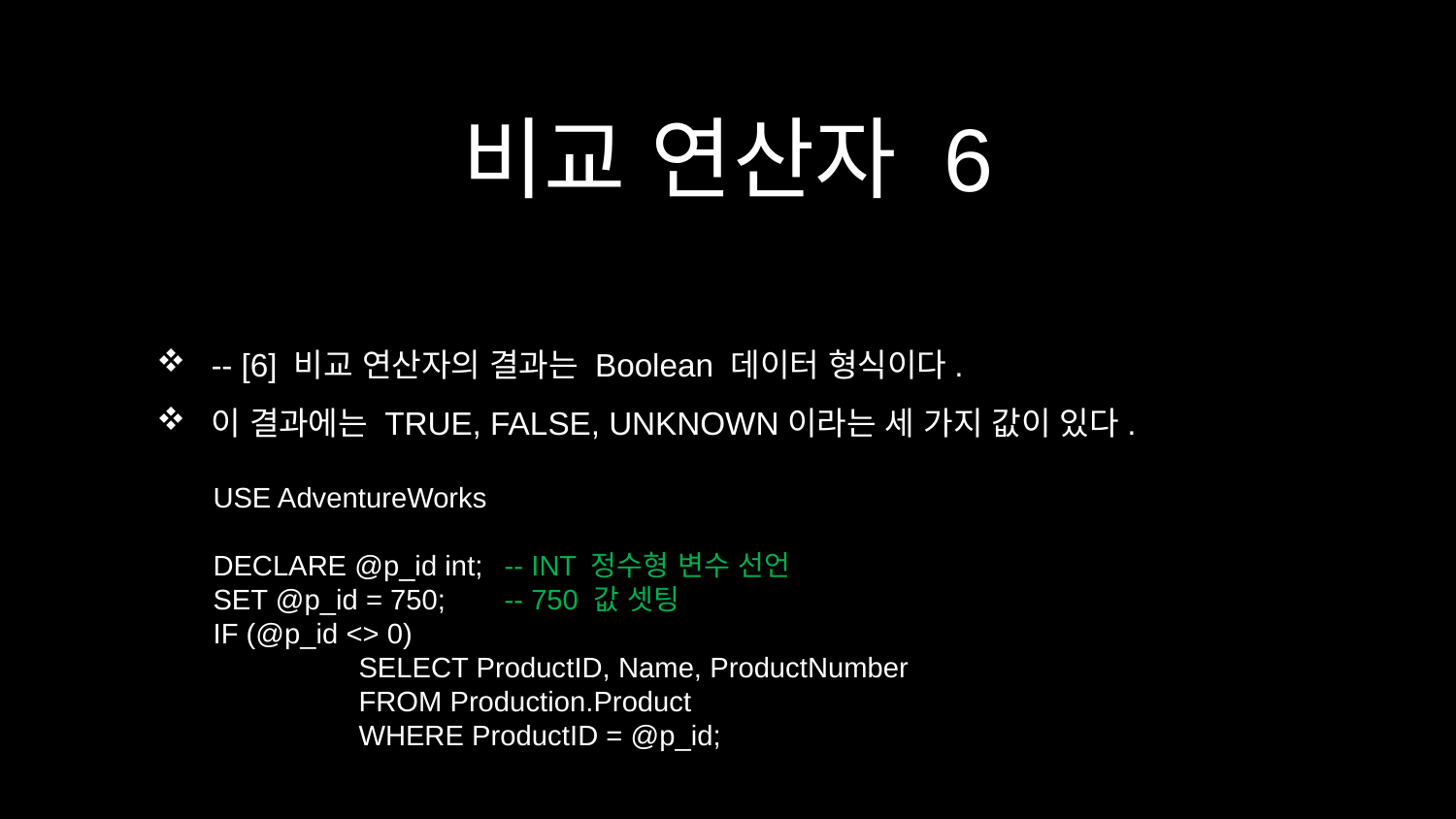

# 비교 연산자 6
-- [6] 비교 연산자의 결과는 Boolean 데이터 형식이다.
이 결과에는 TRUE, FALSE, UNKNOWN이라는 세 가지 값이 있다.
USE AdventureWorks
DECLARE @p_id int;	-- INT 정수형 변수 선언
SET @p_id = 750; 	-- 750 값 셋팅
IF (@p_id <> 0)
	SELECT ProductID, Name, ProductNumber
	FROM Production.Product
	WHERE ProductID = @p_id;